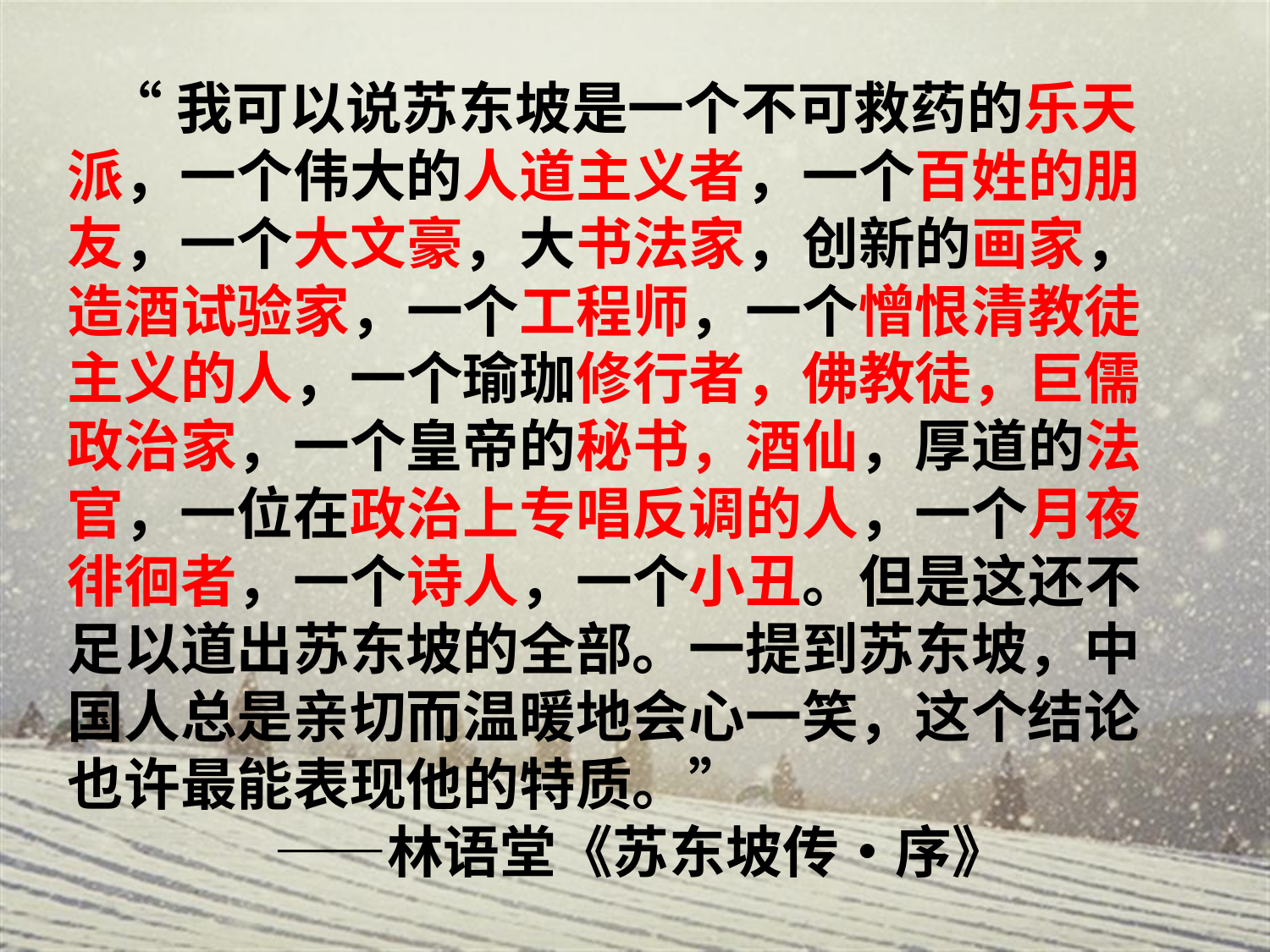

“我可以说苏东坡是一个不可救药的乐天派，一个伟大的人道主义者，一个百姓的朋友，一个大文豪，大书法家，创新的画家，造酒试验家，一个工程师，一个憎恨清教徒主义的人，一个瑜珈修行者，佛教徒，巨儒政治家，一个皇帝的秘书，酒仙，厚道的法官，一位在政治上专唱反调的人，一个月夜徘徊者，一个诗人，一个小丑。但是这还不足以道出苏东坡的全部。一提到苏东坡，中国人总是亲切而温暖地会心一笑，这个结论也许最能表现他的特质。”
                ——林语堂《苏东坡传•序》